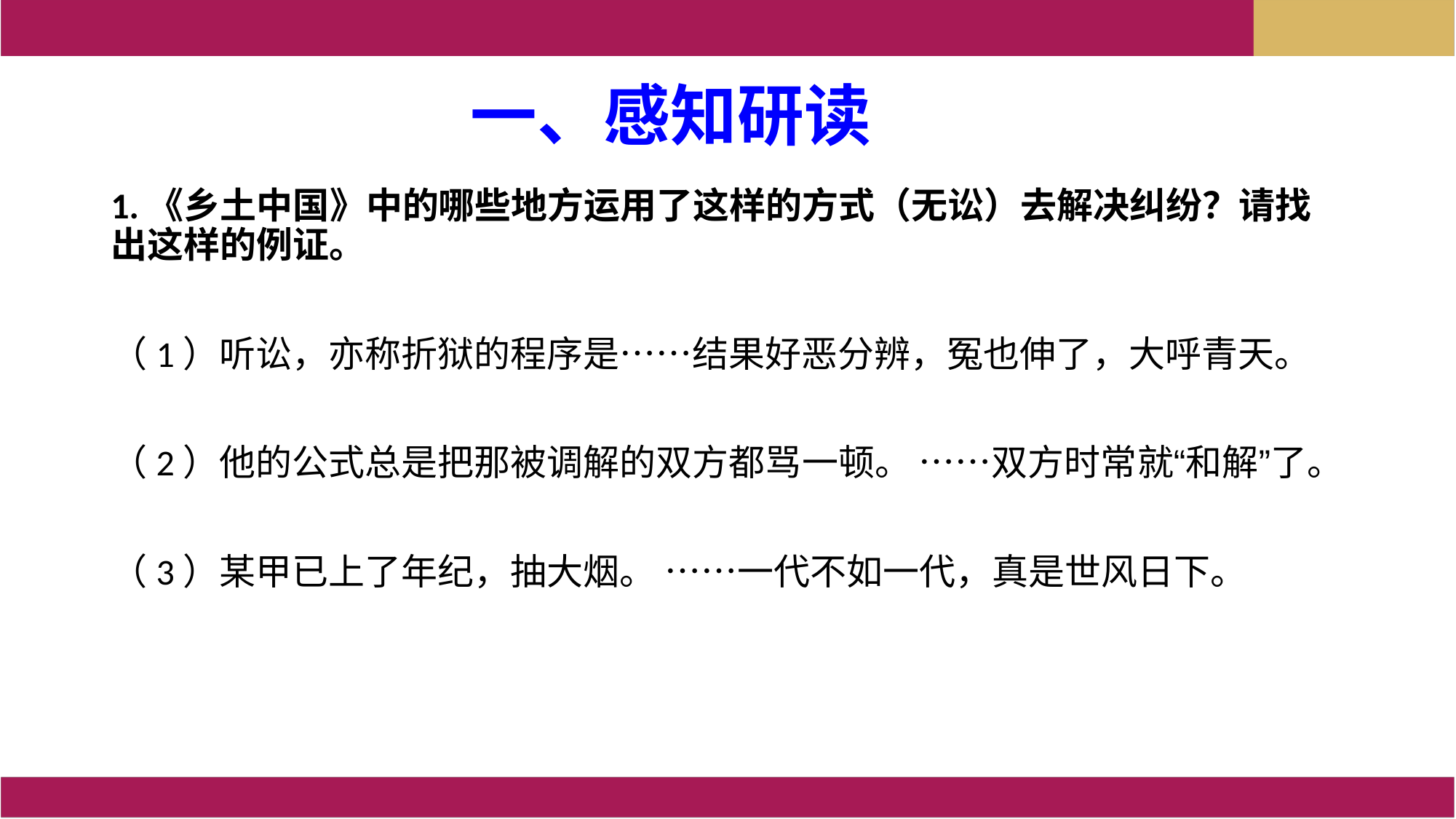

一、感知研读
1.《乡土中国》中的哪些地方运用了这样的方式（无讼）去解决纠纷？请找出这样的例证。

（1）听讼，亦称折狱的程序是……结果好恶分辨，冤也伸了，大呼青天。

（2）他的公式总是把那被调解的双方都骂一顿。 ……双方时常就“和解”了。

（3）某甲已上了年纪，抽大烟。 ……一代不如一代，真是世风日下。